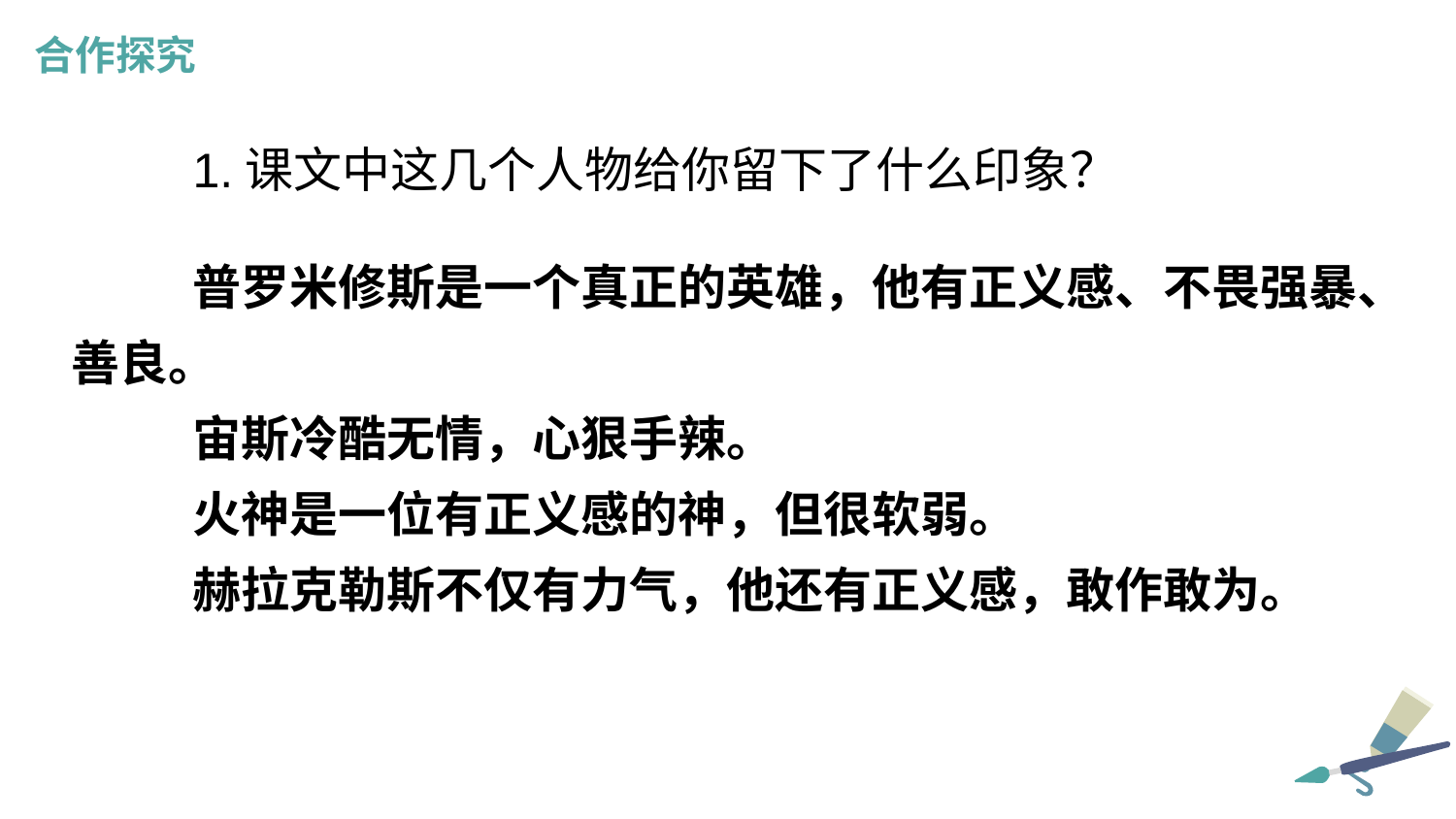

合作探究
1.课文中这几个人物给你留下了什么印象？
普罗米修斯是一个真正的英雄，他有正义感、不畏强暴、善良。
宙斯冷酷无情，心狠手辣。
火神是一位有正义感的神，但很软弱。
赫拉克勒斯不仅有力气，他还有正义感，敢作敢为。